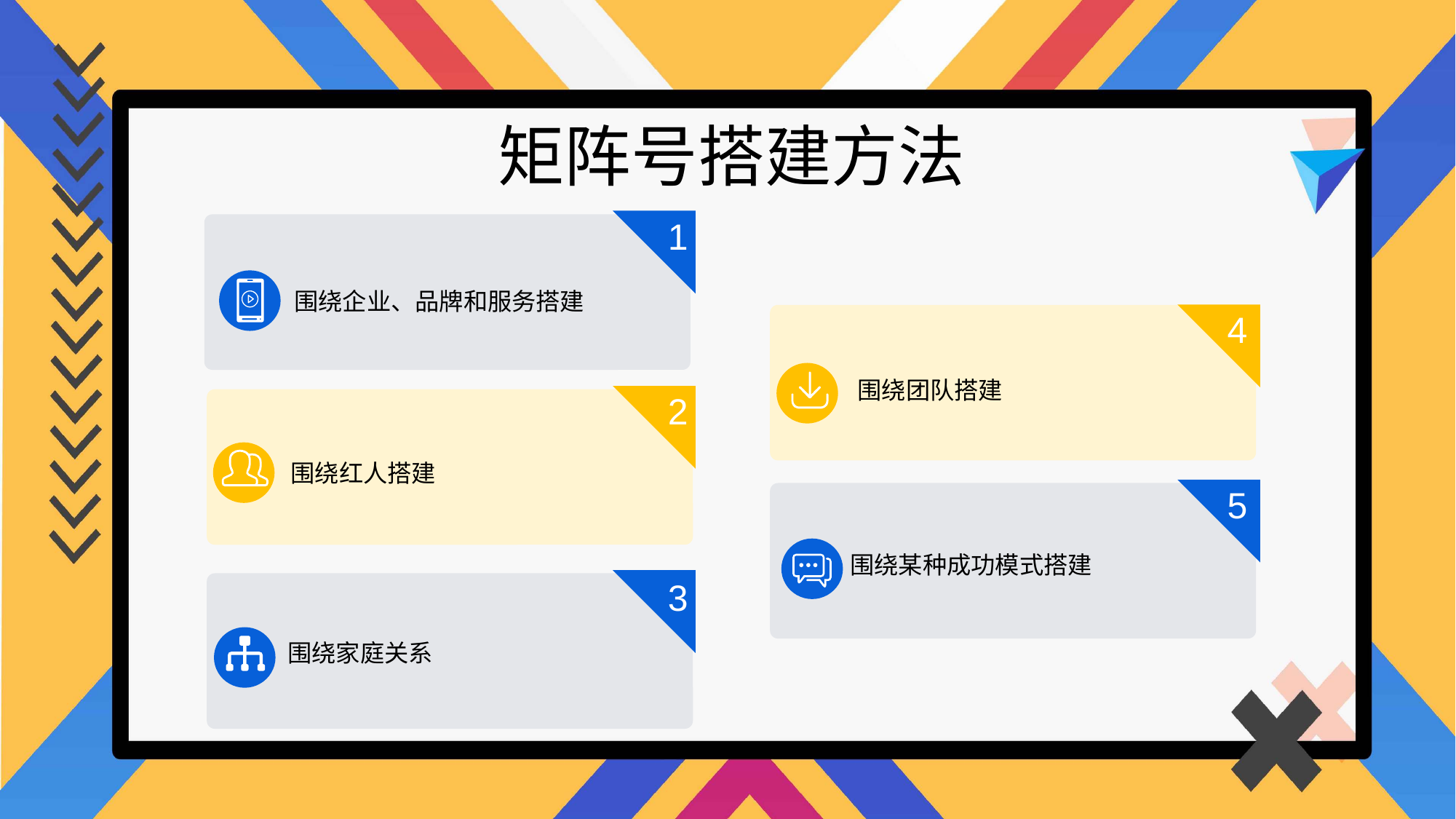

矩阵号搭建方法
1

围绕企业、品牌和服务搭建

4

围绕团队搭建

2

围绕红人搭建
5

围绕某种成功模式搭建

3

围绕家庭关系